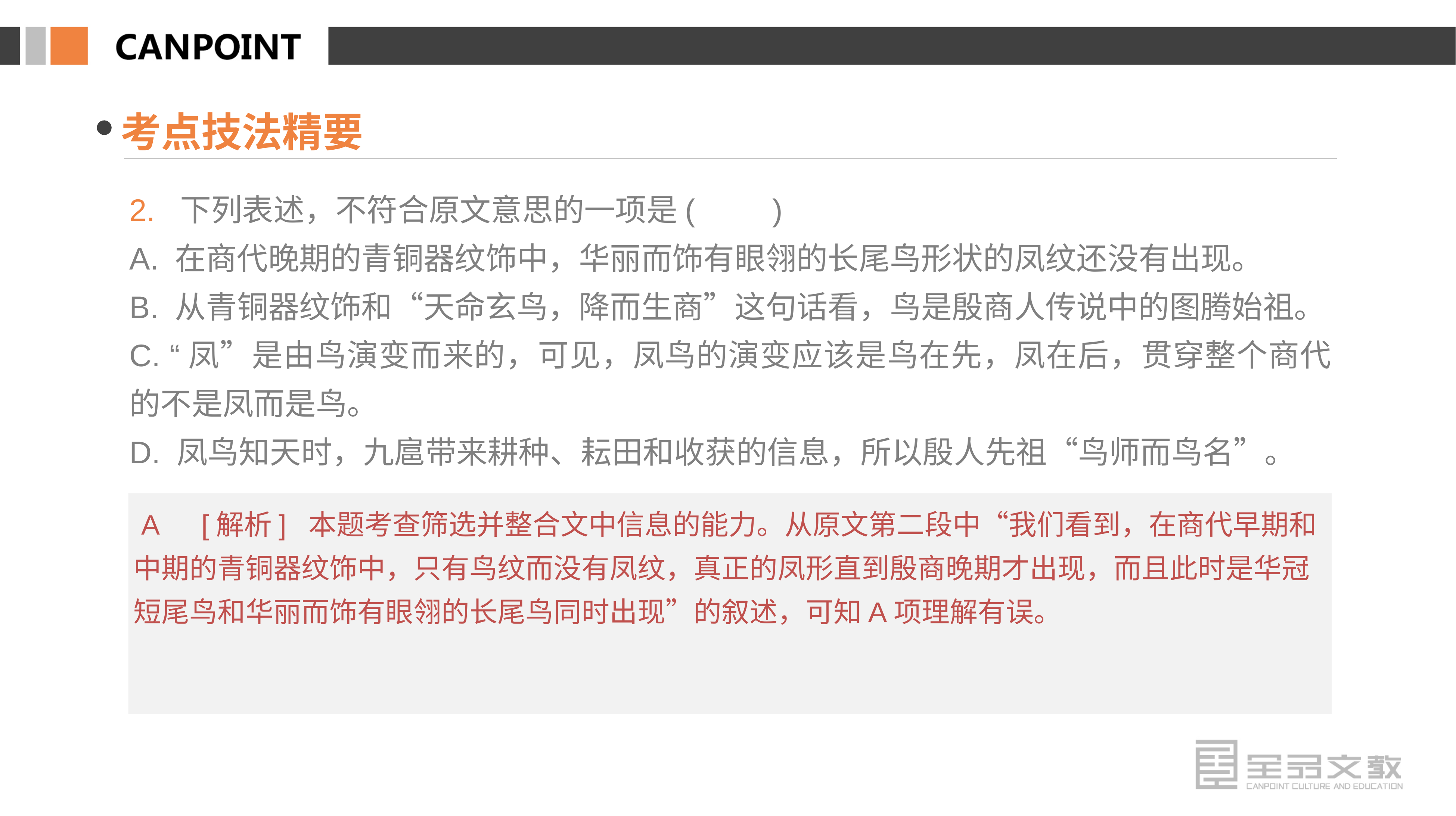

考点技法精要

2.  下列表述，不符合原文意思的一项是(　　)
A. 在商代晚期的青铜器纹饰中，华丽而饰有眼翎的长尾鸟形状的凤纹还没有出现。
B. 从青铜器纹饰和“天命玄鸟，降而生商”这句话看，鸟是殷商人传说中的图腾始祖。
C. “凤”是由鸟演变而来的，可见，凤鸟的演变应该是鸟在先，凤在后，贯穿整个商代的不是凤而是鸟。
D. 凤鸟知天时，九扈带来耕种、耘田和收获的信息，所以殷人先祖“鸟师而鸟名”。

 A　[解析]  本题考查筛选并整合文中信息的能力。从原文第二段中“我们看到，在商代早期和中期的青铜器纹饰中，只有鸟纹而没有凤纹，真正的凤形直到殷商晚期才出现，而且此时是华冠短尾鸟和华丽而饰有眼翎的长尾鸟同时出现”的叙述，可知A项理解有误。